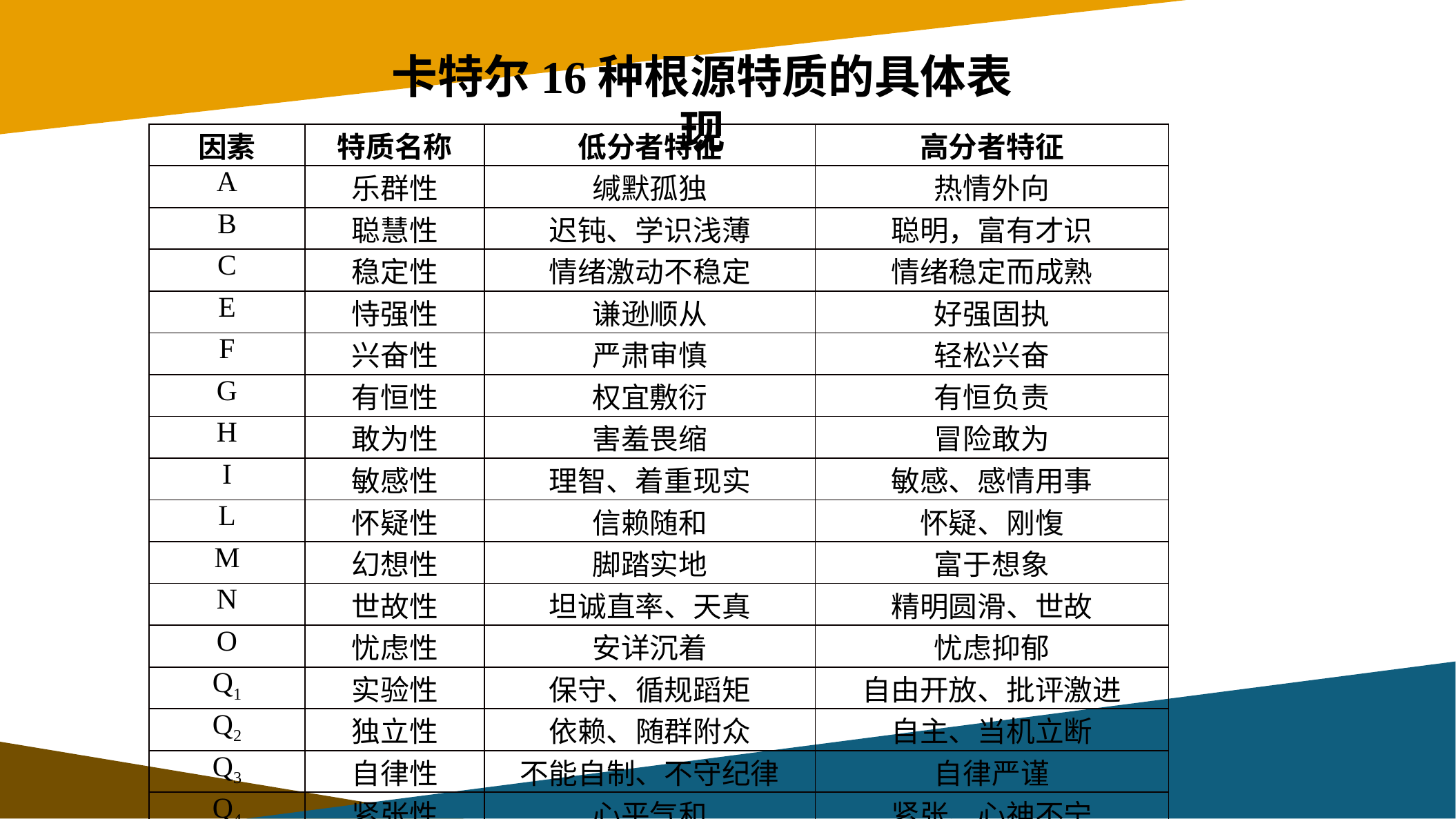

卡特尔16种根源特质的具体表现
| 因素 | 特质名称 | 低分者特征 | 高分者特征 |
| --- | --- | --- | --- |
| A | 乐群性 | 缄默孤独 | 热情外向 |
| B | 聪慧性 | 迟钝、学识浅薄 | 聪明，富有才识 |
| C | 稳定性 | 情绪激动不稳定 | 情绪稳定而成熟 |
| E | 恃强性 | 谦逊顺从 | 好强固执 |
| F | 兴奋性 | 严肃审慎 | 轻松兴奋 |
| G | 有恒性 | 权宜敷衍 | 有恒负责 |
| H | 敢为性 | 害羞畏缩 | 冒险敢为 |
| I | 敏感性 | 理智、着重现实 | 敏感、感情用事 |
| L | 怀疑性 | 信赖随和 | 怀疑、刚愎 |
| M | 幻想性 | 脚踏实地 | 富于想象 |
| N | 世故性 | 坦诚直率、天真 | 精明圆滑、世故 |
| O | 忧虑性 | 安详沉着 | 忧虑抑郁 |
| Q1 | 实验性 | 保守、循规蹈矩 | 自由开放、批评激进 |
| Q2 | 独立性 | 依赖、随群附众 | 自主、当机立断 |
| Q3 | 自律性 | 不能自制、不守纪律 | 自律严谨 |
| Q4 | 紧张性 | 心平气和 | 紧张、心神不宁 |